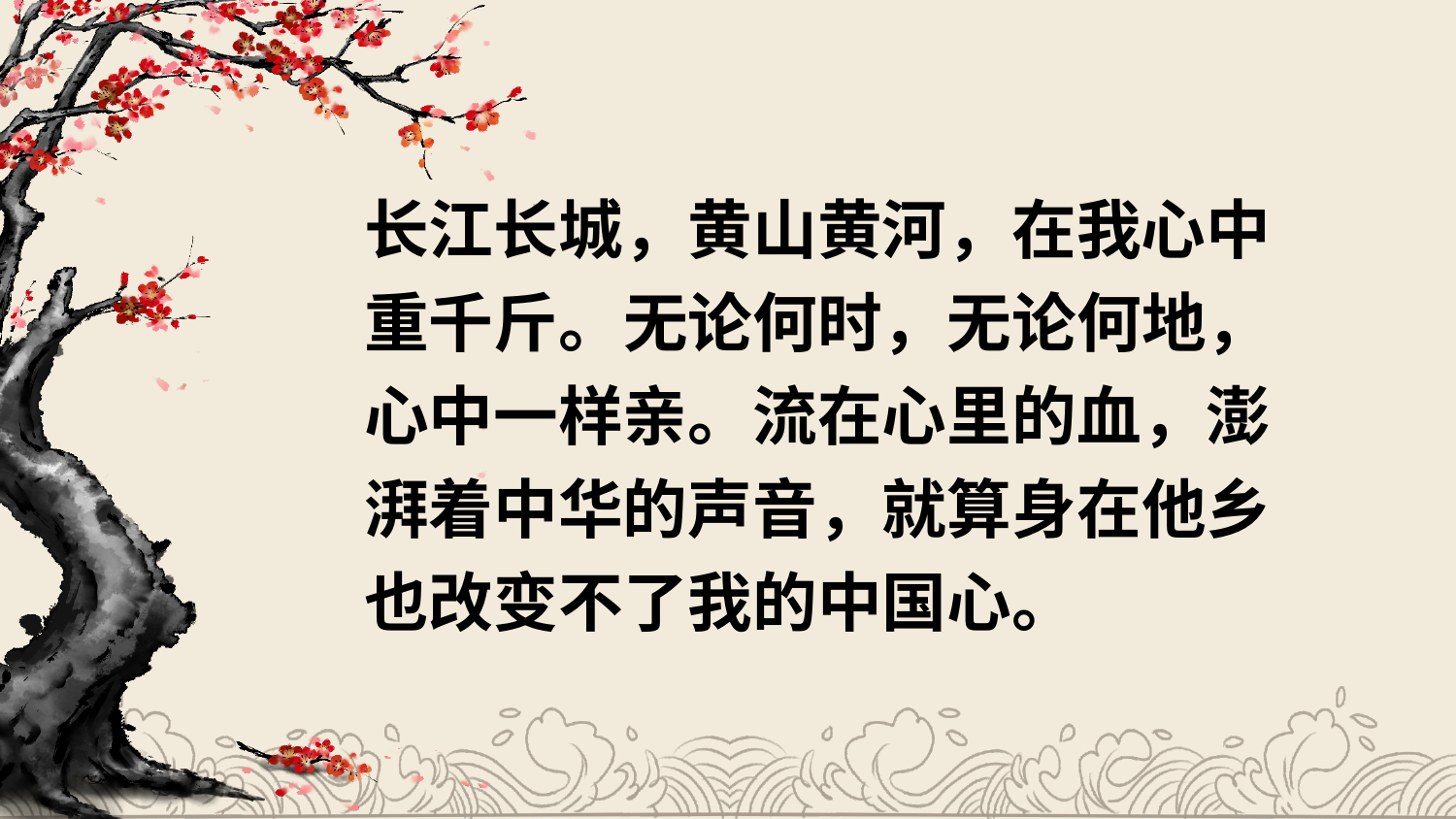

长江长城，黄山黄河，在我心中重千斤。无论何时，无论何地，心中一样亲。流在心里的血，澎湃着中华的声音，就算身在他乡也改变不了我的中国心。